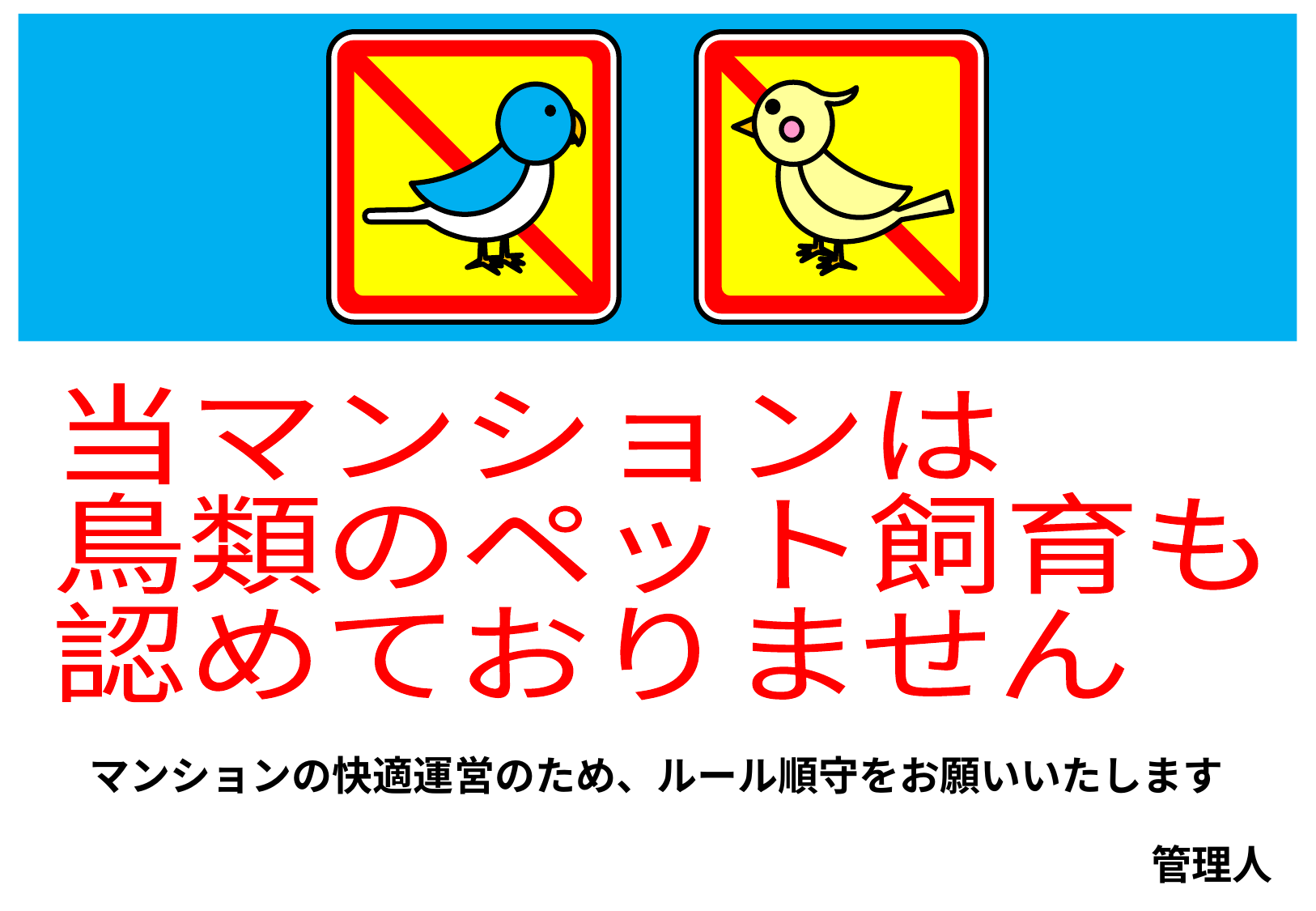

当マンションは
鳥類のペット飼育も
認めておりません
マンションの快適運営のため、ルール順守をお願いいたします
管理人